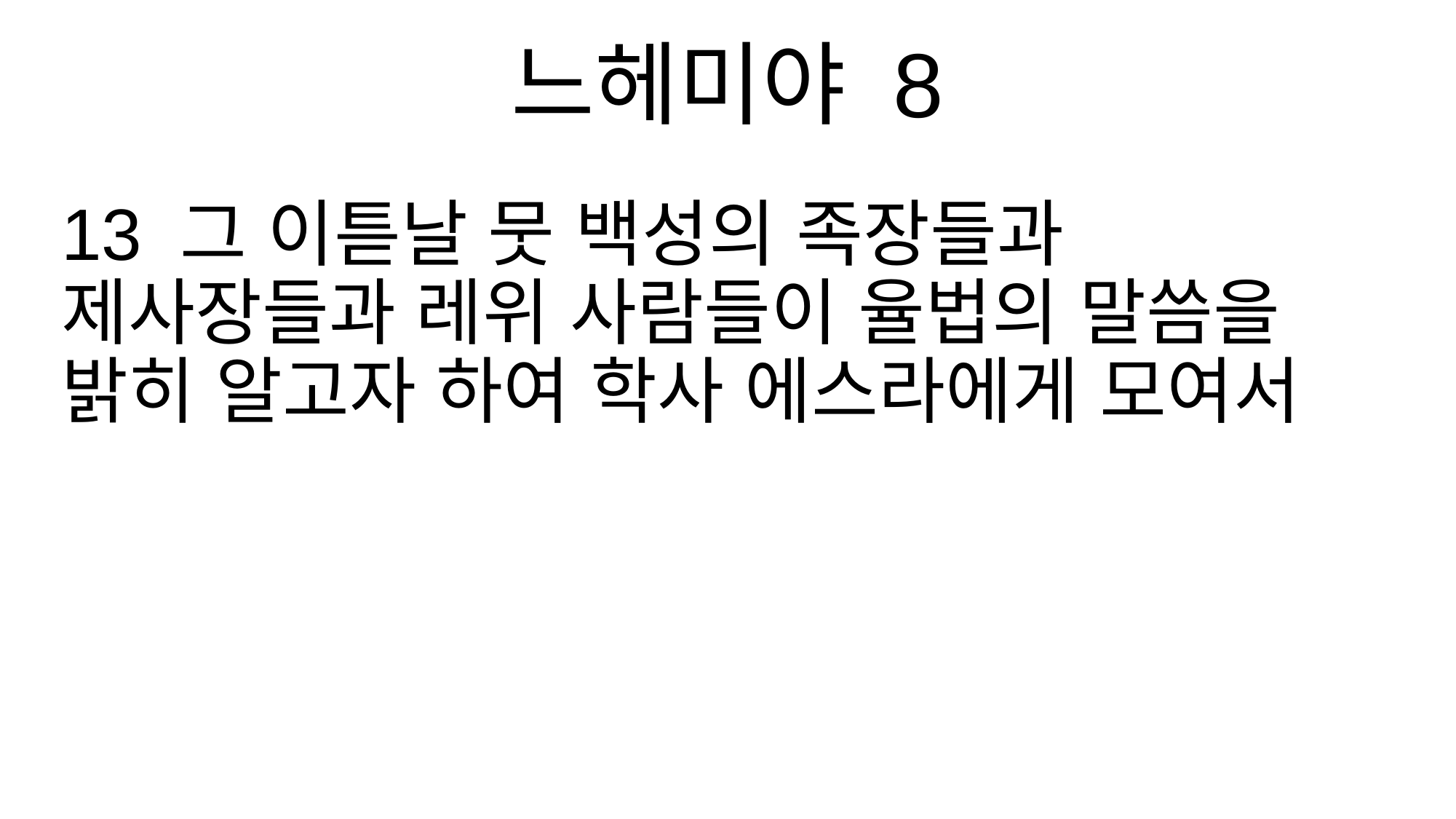

느헤미야 8
13 그 이튿날 뭇 백성의 족장들과 제사장들과 레위 사람들이 율법의 말씀을 밝히 알고자 하여 학사 에스라에게 모여서